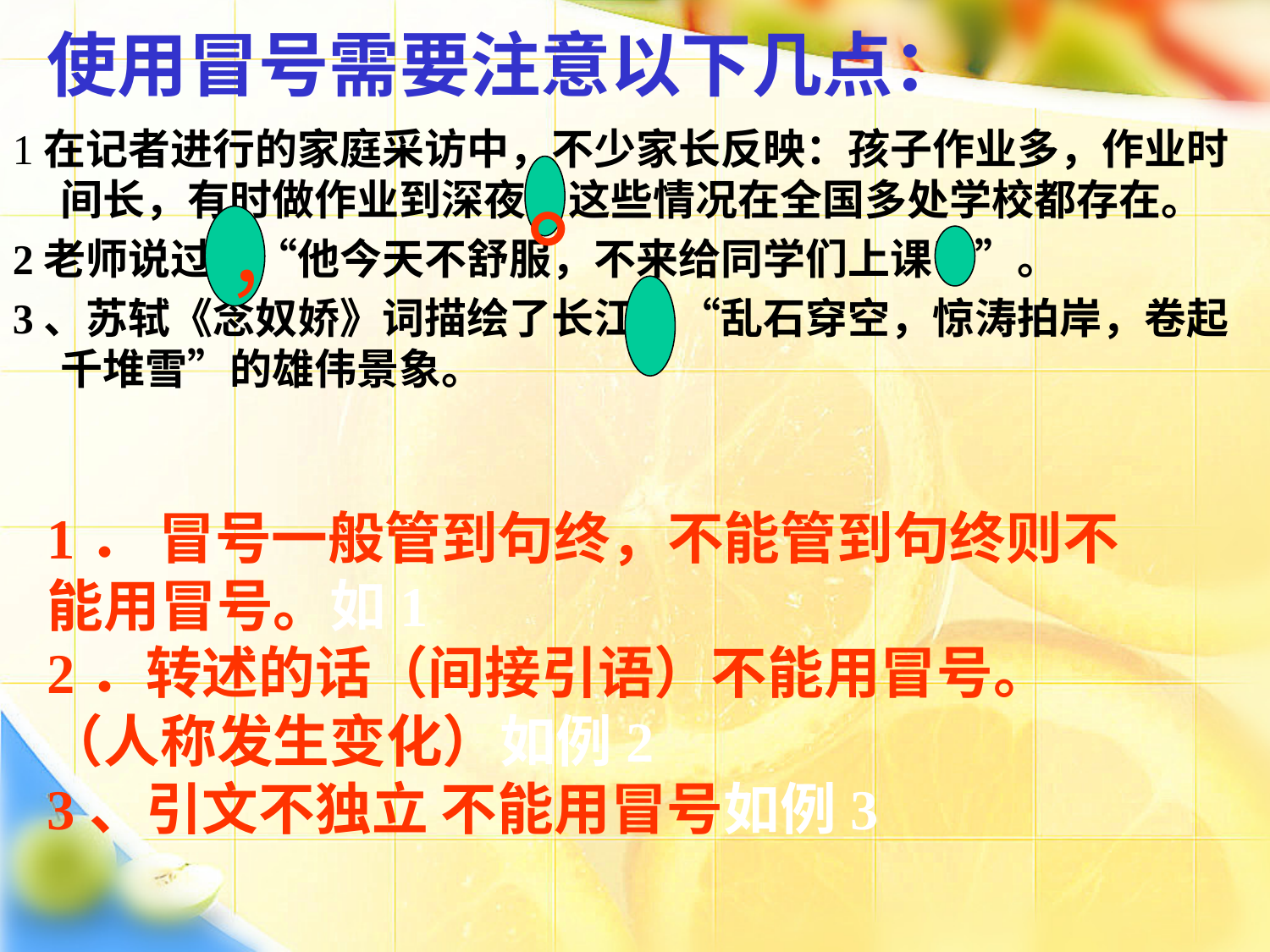

# 使用冒号需要注意以下几点：
1在记者进行的家庭采访中，不少家长反映：孩子作业多，作业时间长，有时做作业到深夜，这些情况在全国多处学校都存在。
2老师说过：“他今天不舒服，不来给同学们上课了”。
3、苏轼《念奴娇》词描绘了长江：“乱石穿空，惊涛拍岸，卷起千堆雪”的雄伟景象。

  。
，

1． 冒号一般管到句终，不能管到句终则不能用冒号。如1
2．转述的话（间接引语）不能用冒号。（人称发生变化）如例2
3、引文不独立 不能用冒号如例3